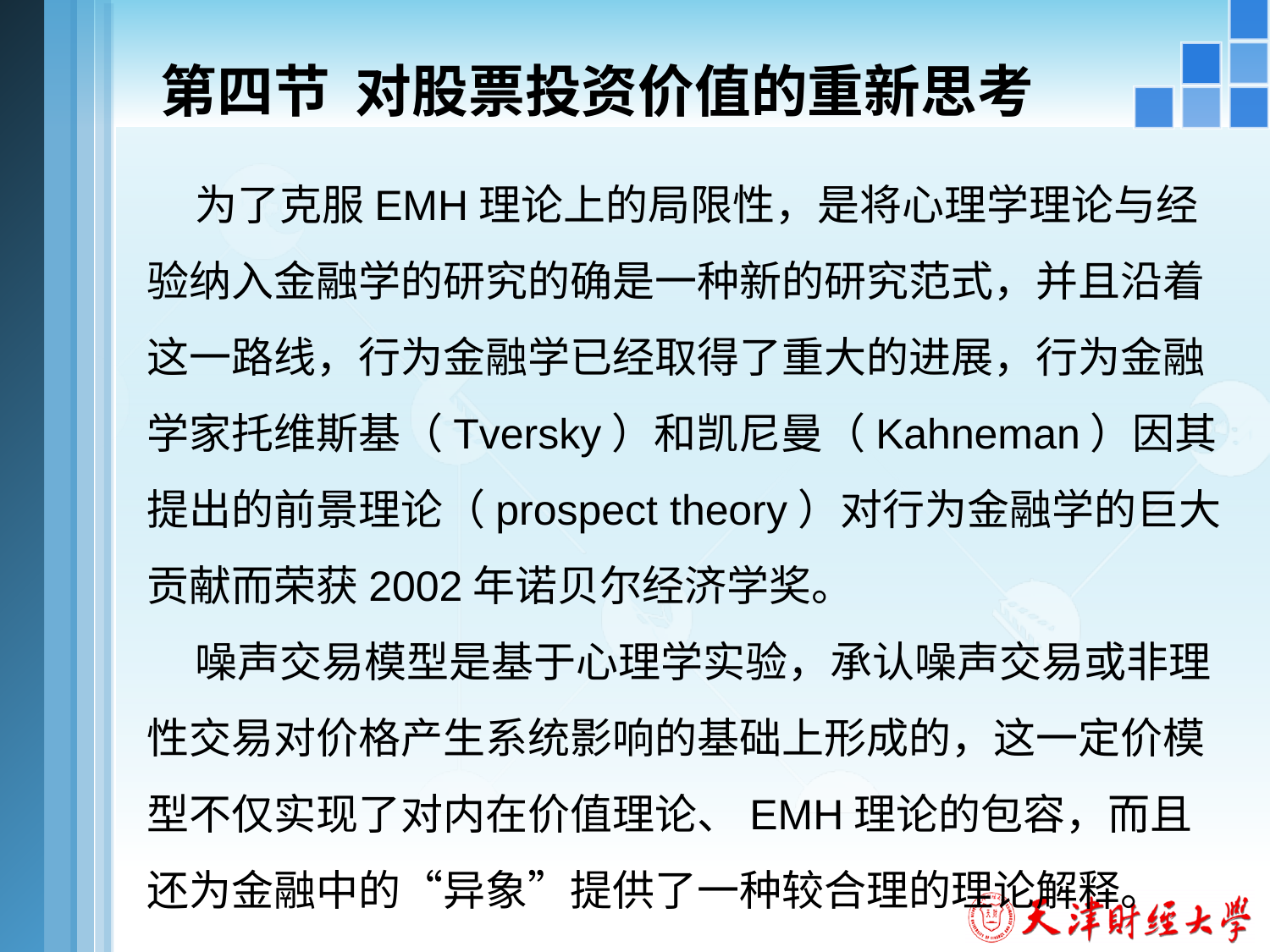

第四节  对股票投资价值的重新思考
    为了克服EMH理论上的局限性，是将心理学理论与经验纳入金融学的研究的确是一种新的研究范式，并且沿着这一路线，行为金融学已经取得了重大的进展，行为金融学家托维斯基（Tversky）和凯尼曼（Kahneman）因其提出的前景理论（prospect theory）对行为金融学的巨大贡献而荣获2002年诺贝尔经济学奖。
    噪声交易模型是基于心理学实验，承认噪声交易或非理性交易对价格产生系统影响的基础上形成的，这一定价模型不仅实现了对内在价值理论、EMH理论的包容，而且还为金融中的“异象”提供了一种较合理的理论解释。